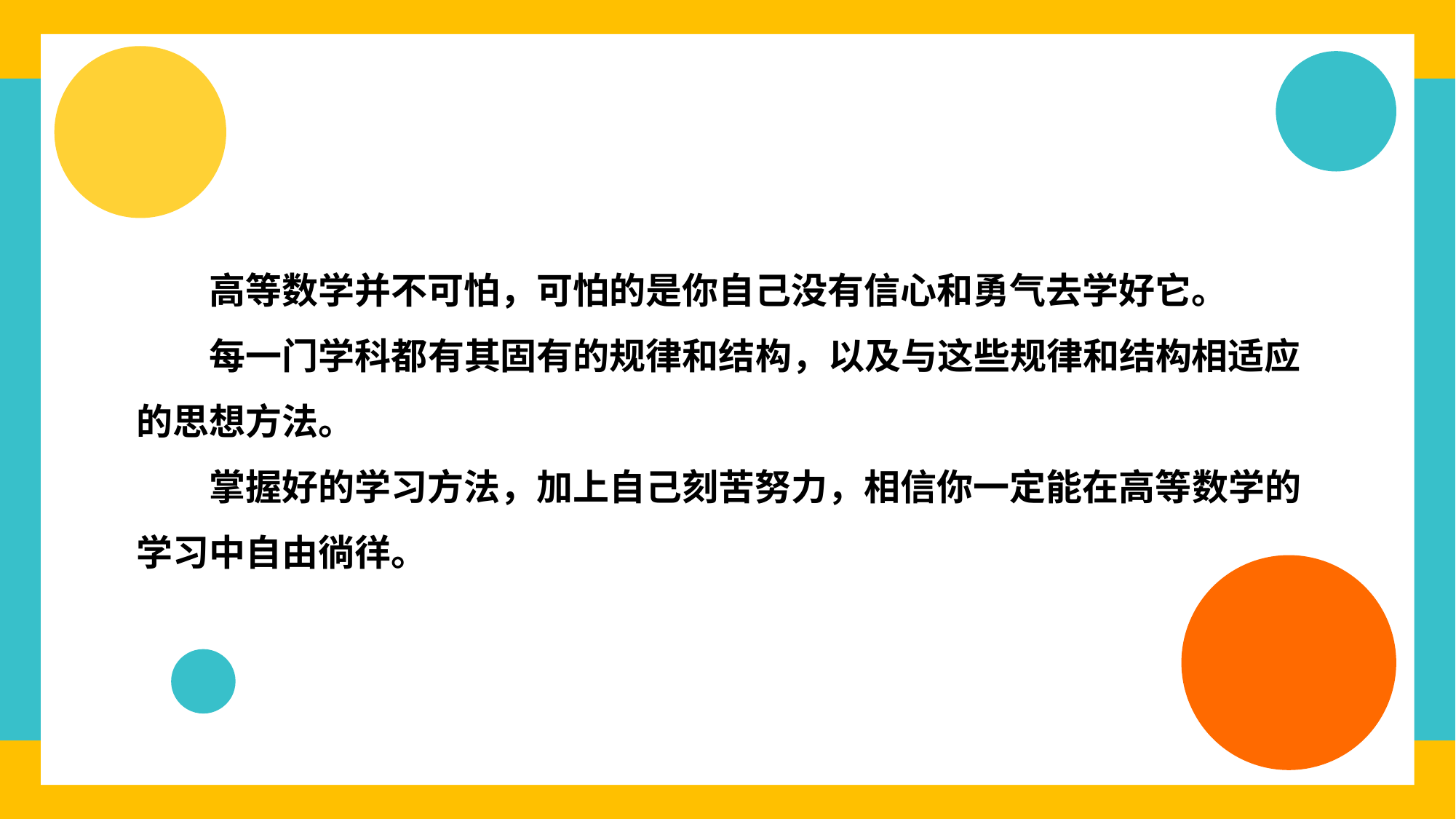

高等数学并不可怕，可怕的是你自己没有信心和勇气去学好它。
每一门学科都有其固有的规律和结构，以及与这些规律和结构相适应的思想方法。
掌握好的学习方法，加上自己刻苦努力，相信你一定能在高等数学的学习中自由徜徉。